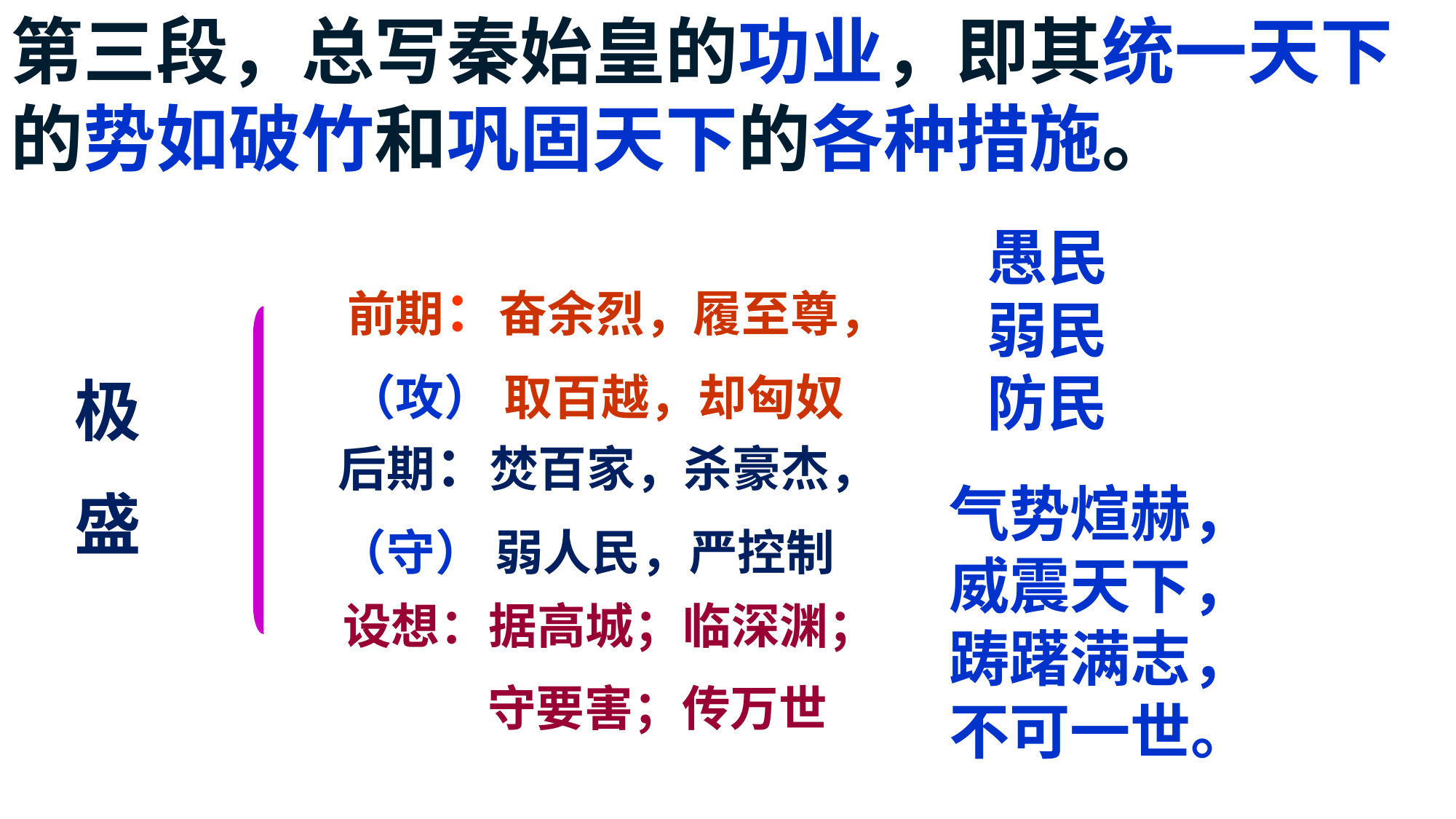

第三段，总写秦始皇的功业，即其统一天下的势如破竹和巩固天下的各种措施。

愚民
弱民
防民

前期：奋余烈，履至尊，
（攻） 取百越，却匈奴

极
盛
后期：焚百家，杀豪杰，
（守） 弱人民，严控制
气势煊赫，威震天下，踌躇满志，
不可一世。
设想：据高城；临深渊；
            守要害；传万世